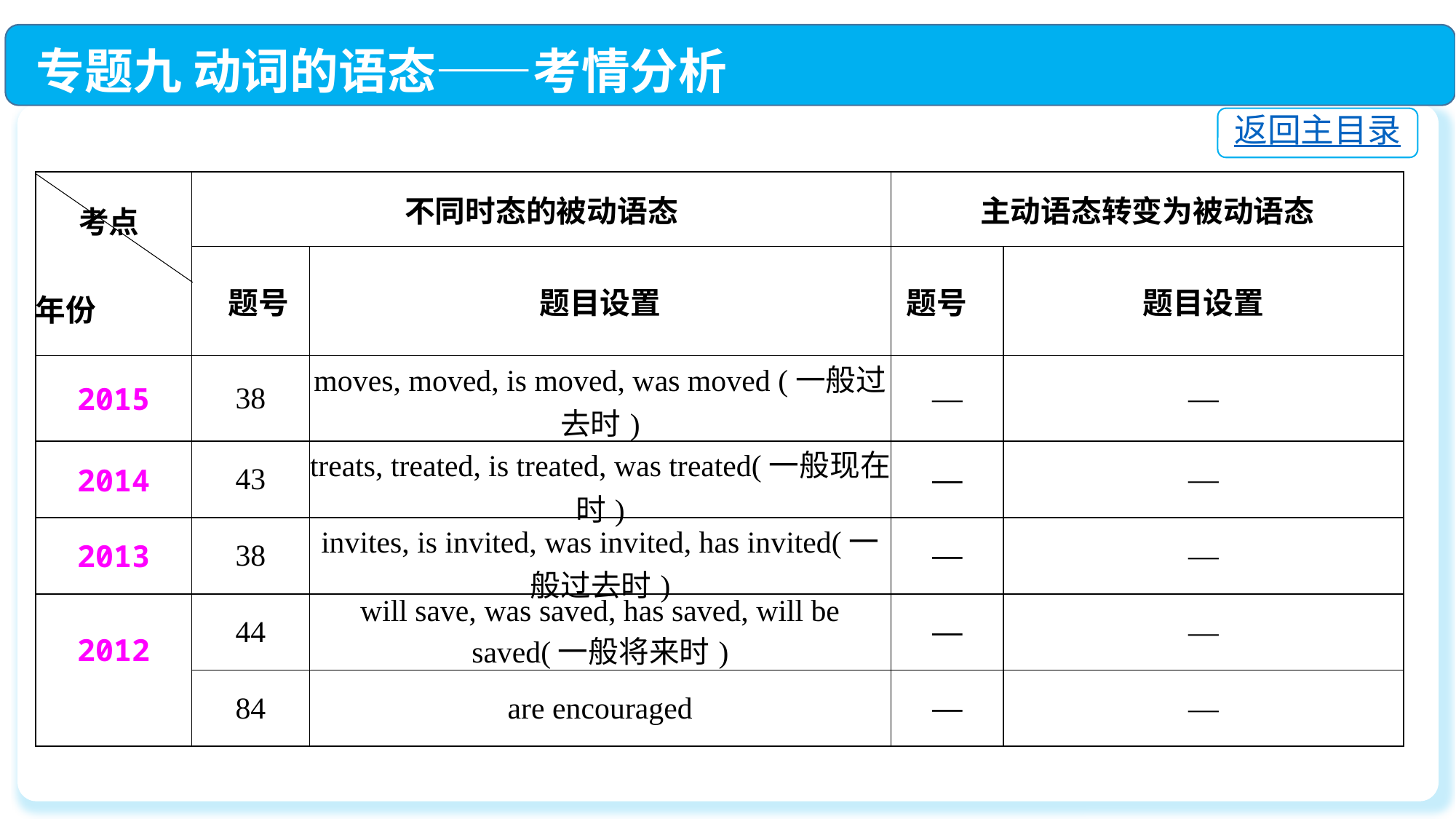

专题九 动词的语态——考情分析

返回主目录
| 考点 年份 | 不同时态的被动语态 |  | 主动语态转变为被动语态 |  |
| --- | --- | --- | --- | --- |
|  | 题号 | 题目设置 | 题号 | 题目设置 |
| 2015 | 38 | moves, moved, is moved, was moved (一般过去时) | — | — |
| 2014 | 43 | treats, treated, is treated, was treated(一般现在时) | — | — |
| 2013 | 38 | invites, is invited, was invited, has invited(一般过去时) | — | — |
| 2012 | 44 | will save, was saved, has saved, will be saved(一般将来时) | — | — |
|  | 84 | are encouraged | — | — |